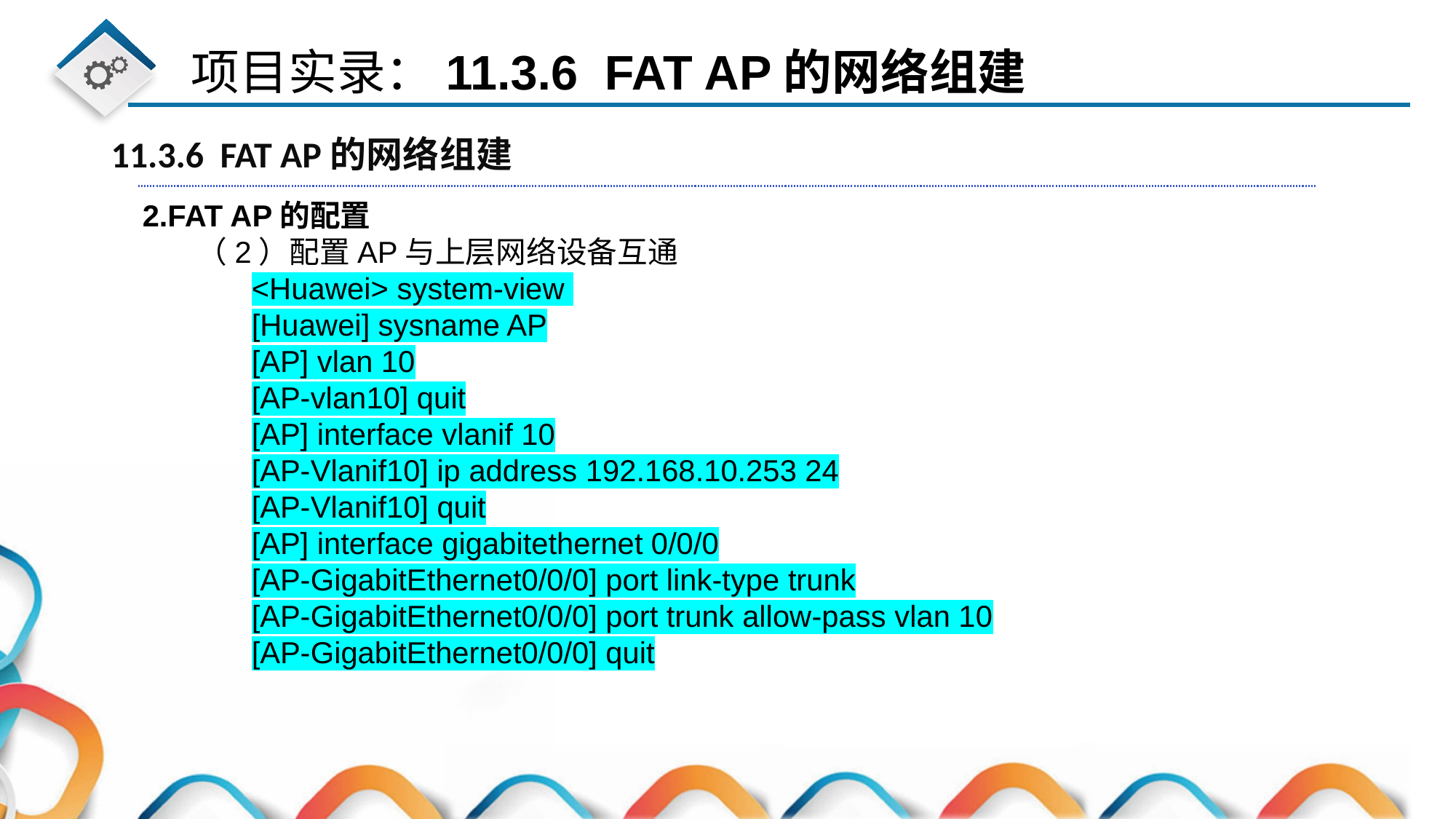

11.3.6  FAT AP的网络组建

2.FAT AP的配置
（2）配置AP与上层网络设备互通
<Huawei> system-view
[Huawei] sysname AP
[AP] vlan 10
[AP-vlan10] quit
[AP] interface vlanif 10
[AP-Vlanif10] ip address 192.168.10.253 24
[AP-Vlanif10] quit
[AP] interface gigabitethernet 0/0/0
[AP-GigabitEthernet0/0/0] port link-type trunk
[AP-GigabitEthernet0/0/0] port trunk allow-pass vlan 10
[AP-GigabitEthernet0/0/0] quit